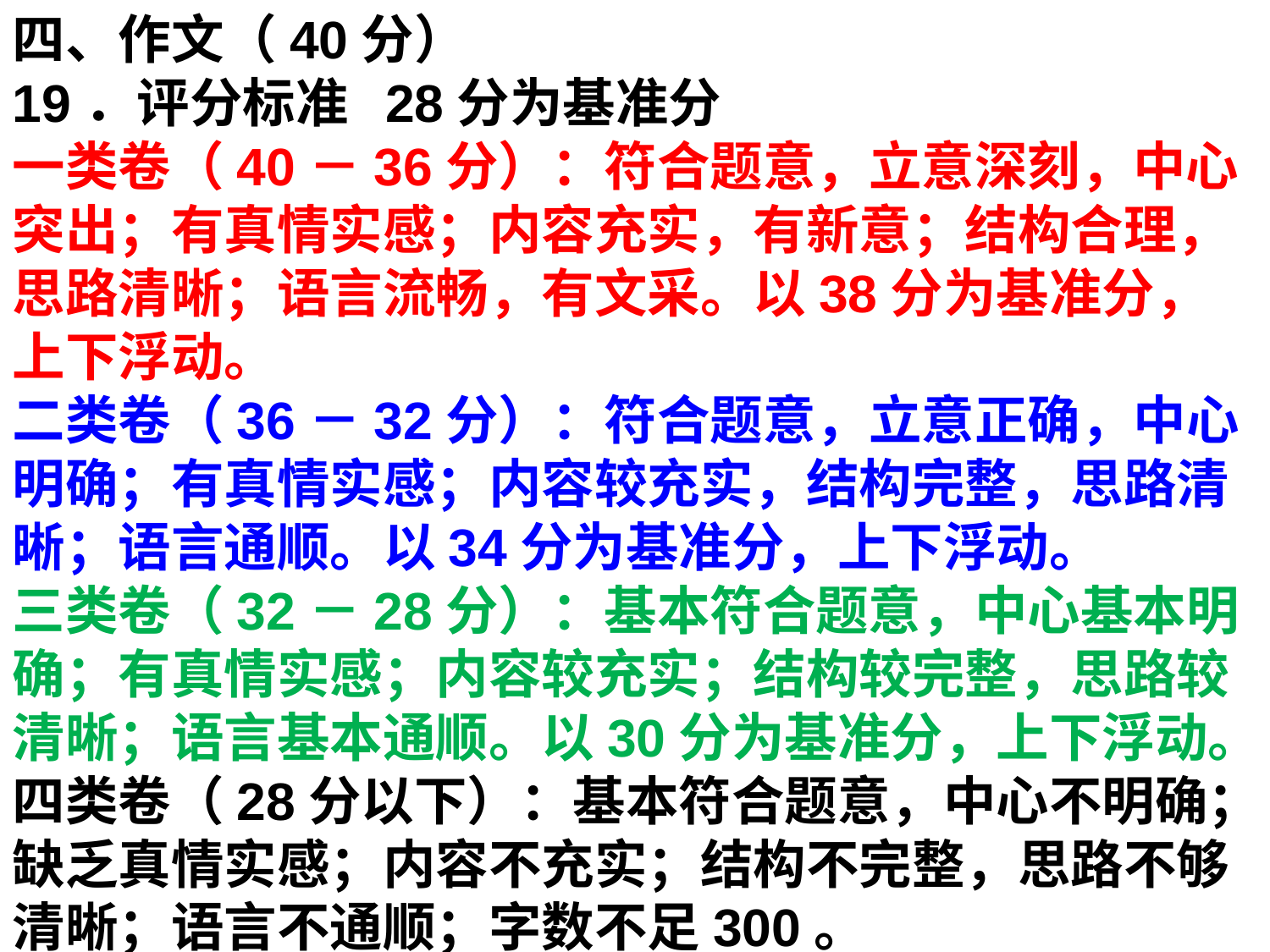

四、作文（40分）
19．评分标准  28分为基准分
一类卷（40－36分）：符合题意，立意深刻，中心突出；有真情实感；内容充实，有新意；结构合理，思路清晰；语言流畅，有文采。以38分为基准分，上下浮动。
二类卷（36－32分）：符合题意，立意正确，中心明确；有真情实感；内容较充实，结构完整，思路清晰；语言通顺。以34分为基准分，上下浮动。
三类卷（32－28分）：基本符合题意，中心基本明确；有真情实感；内容较充实；结构较完整，思路较清晰；语言基本通顺。以30分为基准分，上下浮动。
四类卷（28分以下）：基本符合题意，中心不明确；缺乏真情实感；内容不充实；结构不完整，思路不够清晰；语言不通顺；字数不足300。